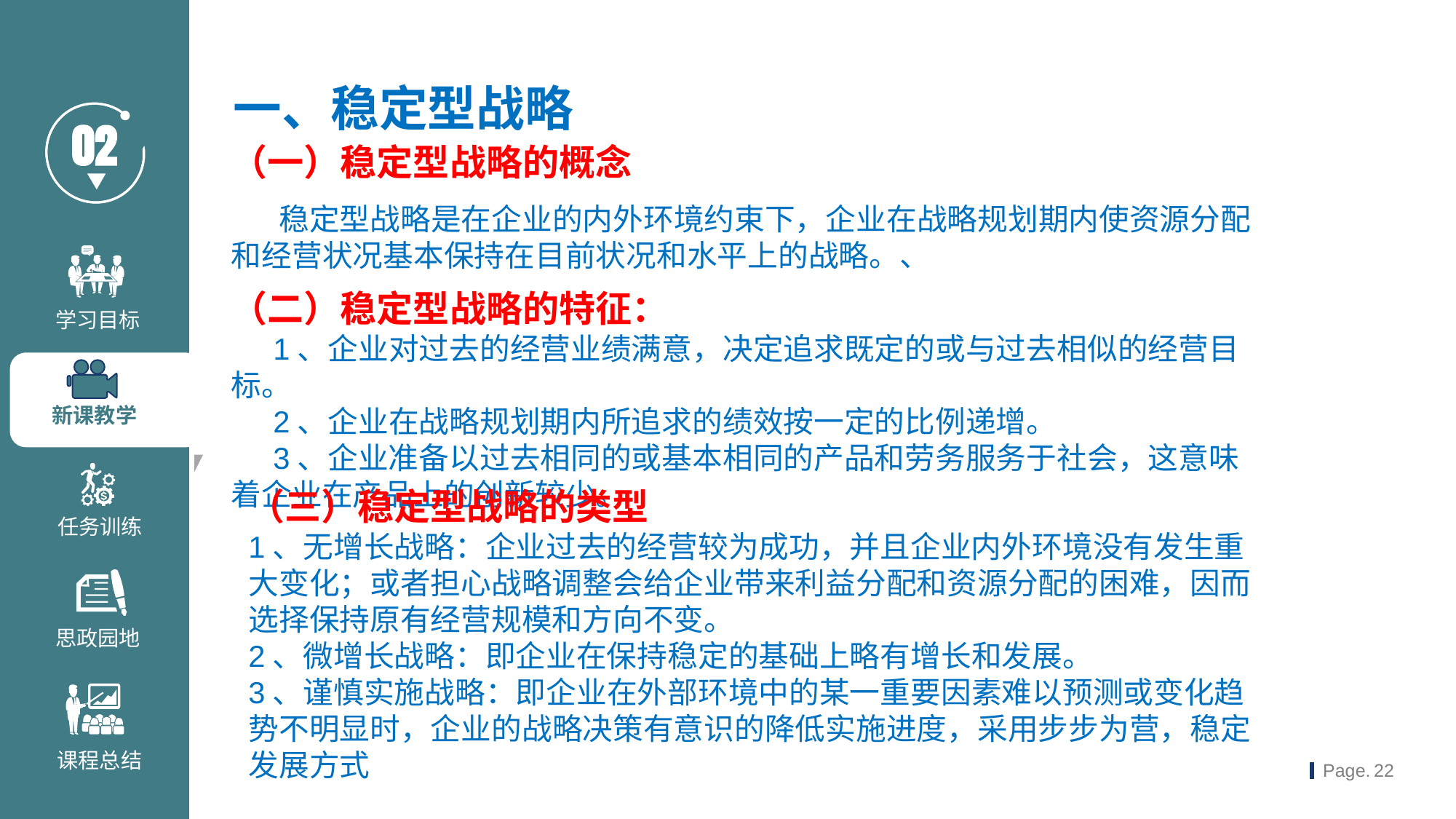

一、稳定型战略
（一）稳定型战略的概念
      稳定型战略是在企业的内外环境约束下，企业在战略规划期内使资源分配和经营状况基本保持在目前状况和水平上的战略。、
（二）稳定型战略的特征：
     1、企业对过去的经营业绩满意，决定追求既定的或与过去相似的经营目标。
     2、企业在战略规划期内所追求的绩效按一定的比例递增。
     3、企业准备以过去相同的或基本相同的产品和劳务服务于社会，这意味着企业在产品上的创新较少。
（三）稳定型战略的类型
1、无增长战略：企业过去的经营较为成功，并且企业内外环境没有发生重大变化；或者担心战略调整会给企业带来利益分配和资源分配的困难，因而选择保持原有经营规模和方向不变。
2、微增长战略：即企业在保持稳定的基础上略有增长和发展。
3、谨慎实施战略：即企业在外部环境中的某一重要因素难以预测或变化趋势不明显时，企业的战略决策有意识的降低实施进度，采用步步为营，稳定发展方式